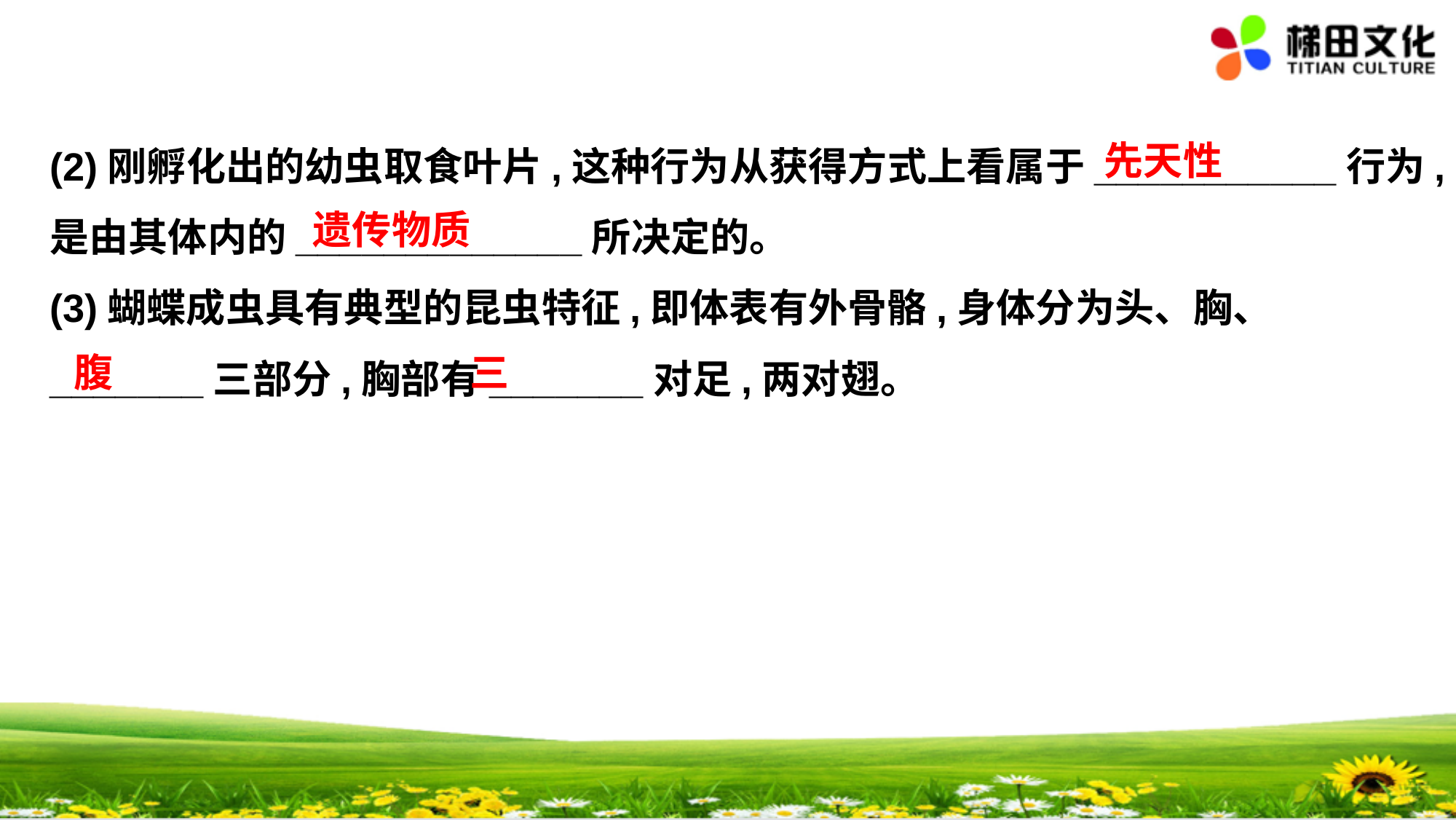

先天性
(2)刚孵化出的幼虫取食叶片,这种行为从获得方式上看属于___________行为,
是由其体内的_____________所决定的。
(3)蝴蝶成虫具有典型的昆虫特征,即体表有外骨骼,身体分为头、胸、
_______三部分,胸部有_______对足,两对翅。
　遗传物质
　腹
　三